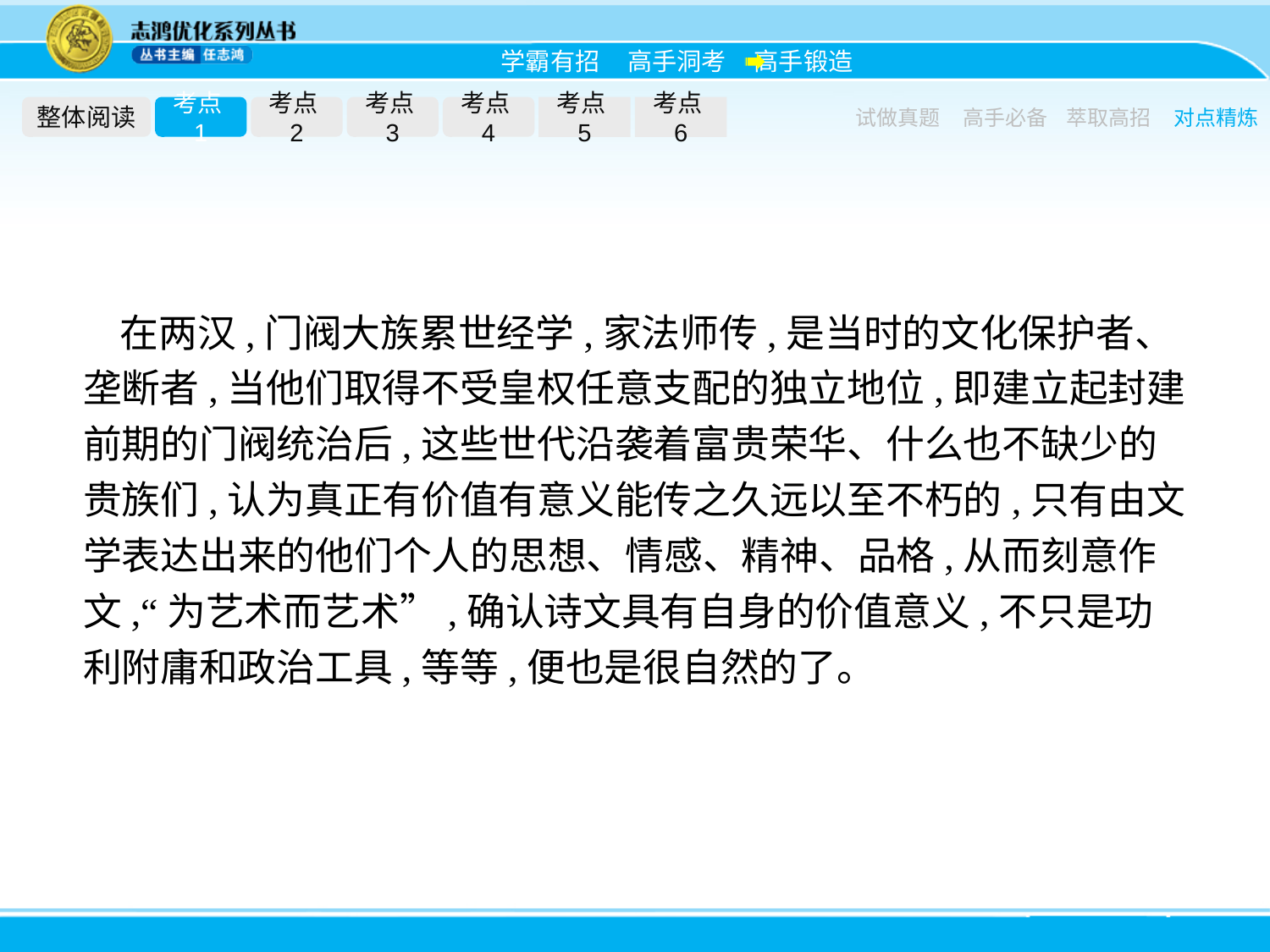

整体阅读
考点1
考点2
考点3
考点4
考点5
考点6
试做真题
高手必备
萃取高招
对点精炼
在两汉,门阀大族累世经学,家法师传,是当时的文化保护者、垄断者,当他们取得不受皇权任意支配的独立地位,即建立起封建前期的门阀统治后,这些世代沿袭着富贵荣华、什么也不缺少的贵族们,认为真正有价值有意义能传之久远以至不朽的,只有由文学表达出来的他们个人的思想、情感、精神、品格,从而刻意作文,“为艺术而艺术”,确认诗文具有自身的价值意义,不只是功利附庸和政治工具,等等,便也是很自然的了。